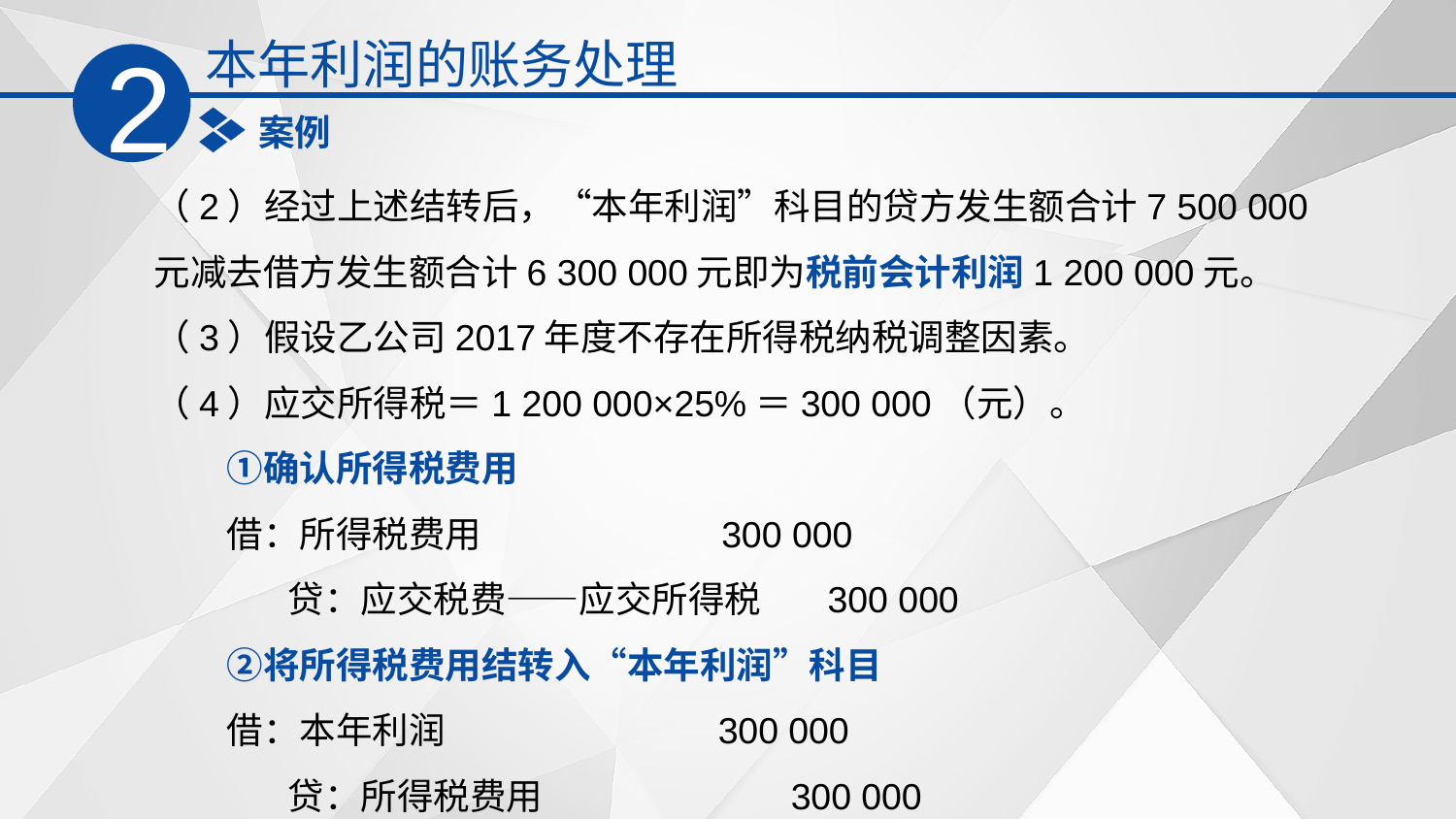

本年利润的账务处理
2

案例

（2）经过上述结转后，“本年利润”科目的贷方发生额合计7 500 000元减去借方发生额合计6 300 000元即为税前会计利润1 200 000元。
（3）假设乙公司2017年度不存在所得税纳税调整因素。
（4）应交所得税＝1 200 000×25%＝300 000（元）。
　　①确认所得税费用
　　借：所得税费用                            300 000
　　　   贷：应交税费——应交所得税       300 000
　　②将所得税费用结转入“本年利润”科目
　　借：本年利润                                300 000
　　　   贷：所得税费用                             300 000